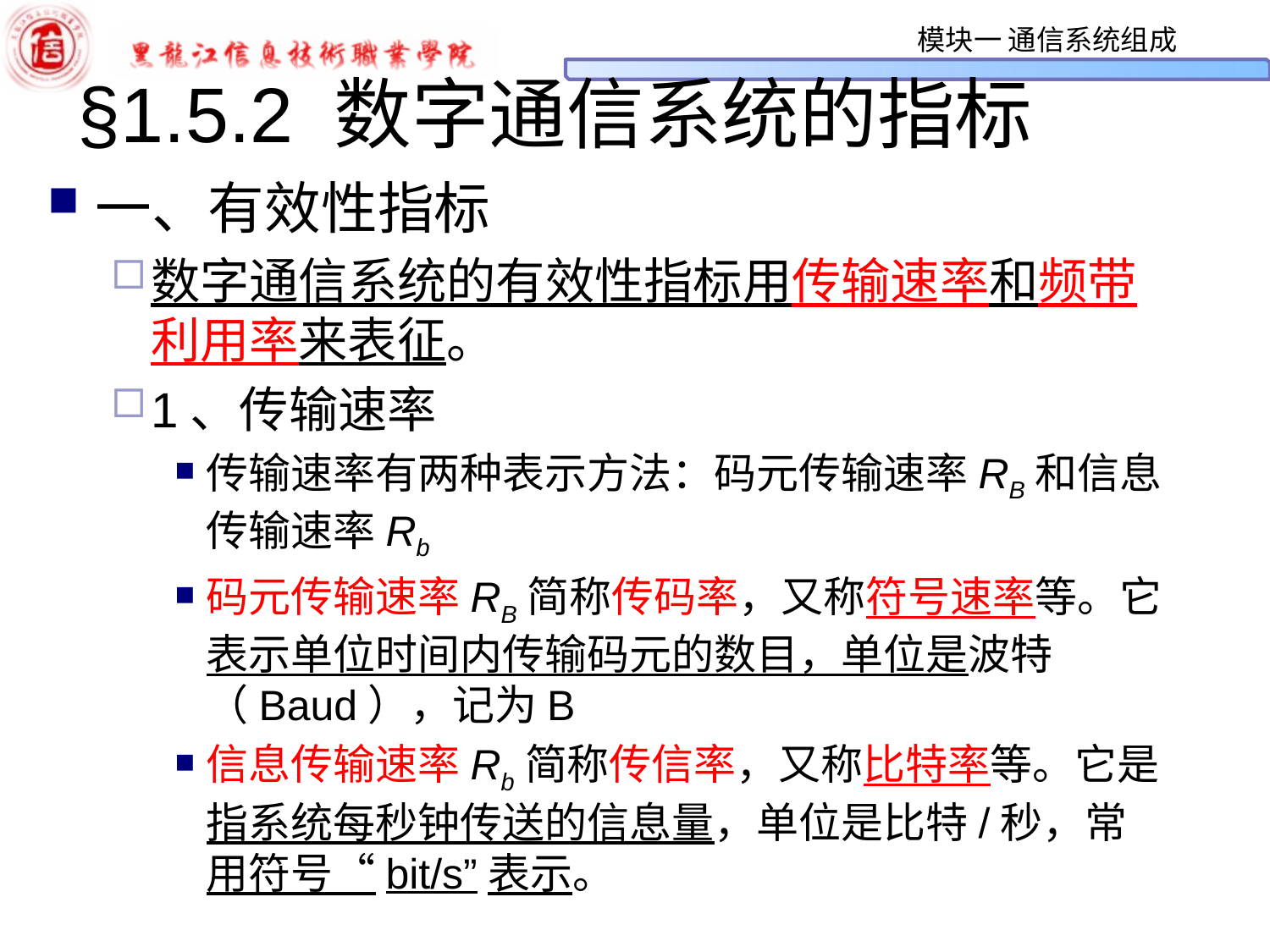

# §1.5.2 数字通信系统的指标
一、有效性指标
数字通信系统的有效性指标用传输速率和频带利用率来表征。
1、传输速率
传输速率有两种表示方法：码元传输速率RB和信息传输速率Rb
码元传输速率RB简称传码率，又称符号速率等。它表示单位时间内传输码元的数目，单位是波特（Baud），记为B
信息传输速率Rb简称传信率，又称比特率等。它是指系统每秒钟传送的信息量，单位是比特/秒，常用符号“bit/s”表示。